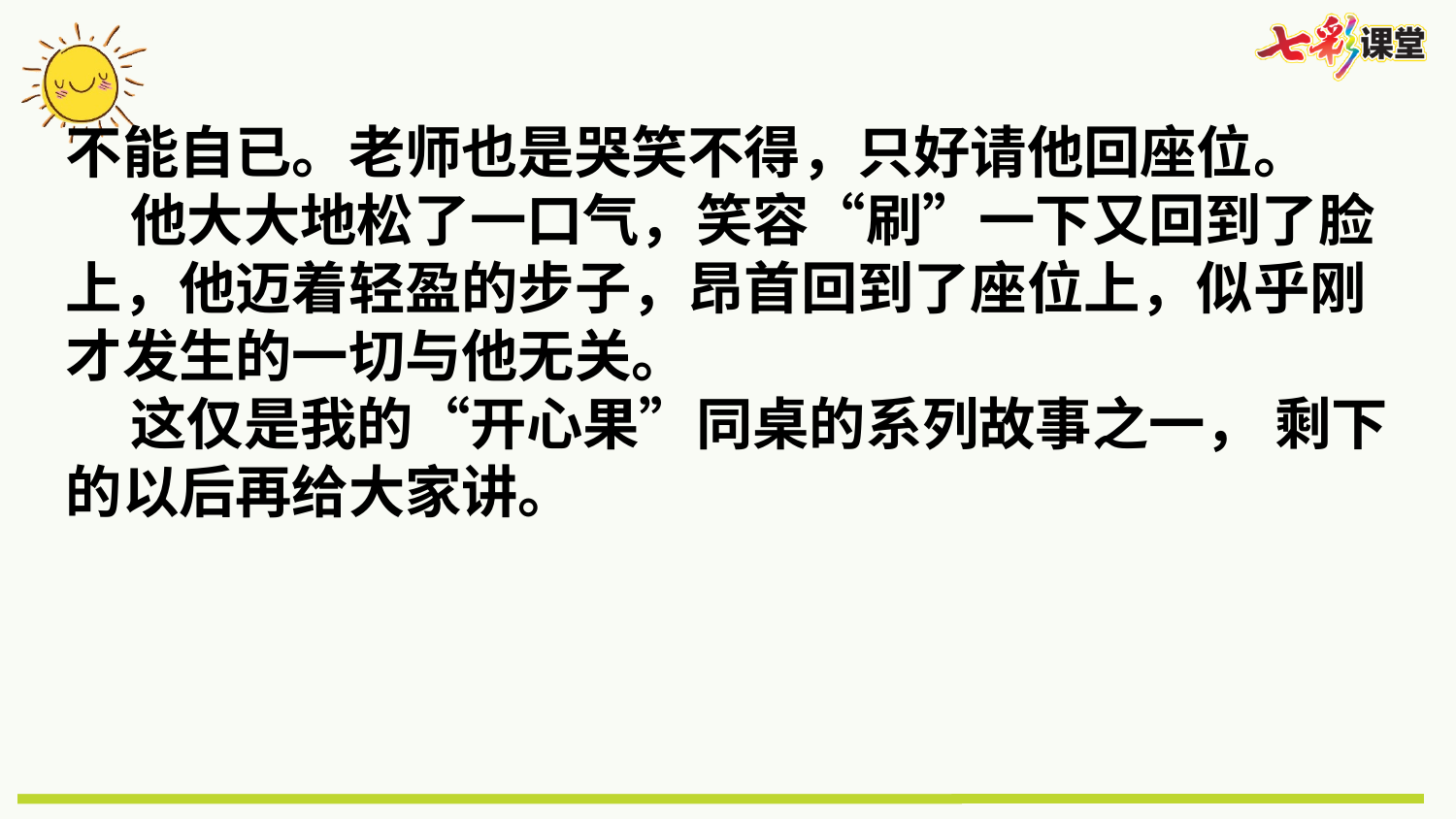

不能自已。老师也是哭笑不得，只好请他回座位。
    他大大地松了一口气，笑容“刷”一下又回到了脸上，他迈着轻盈的步子，昂首回到了座位上，似乎刚才发生的一切与他无关。
    这仅是我的“开心果”同桌的系列故事之一， 剩下的以后再给大家讲。